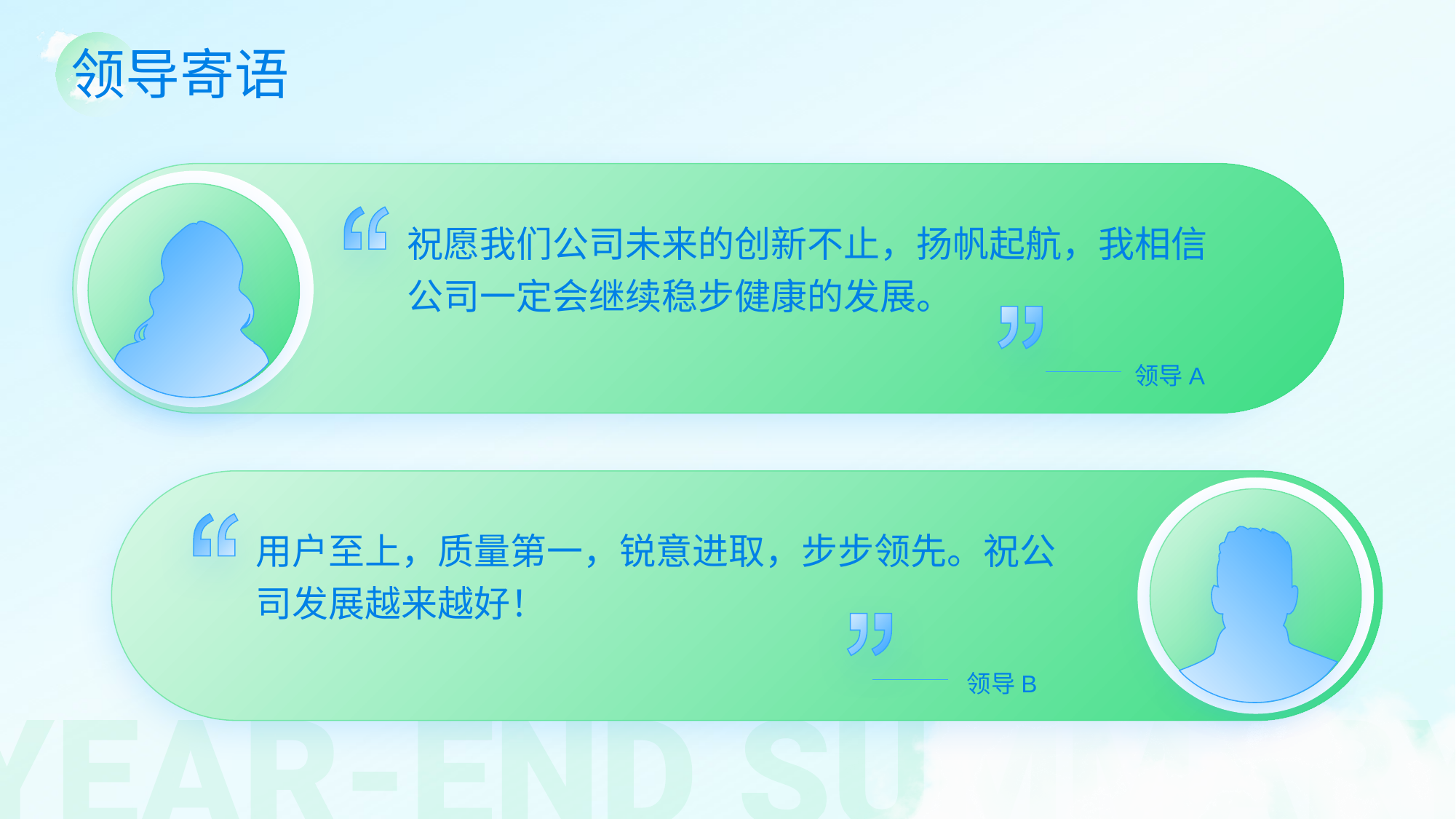

领导寄语

祝愿我们公司未来的创新不止，扬帆起航，我相信公司一定会继续稳步健康的发展。

领导A

用户至上，质量第一，锐意进取，步步领先。祝公司发展越来越好！

领导B